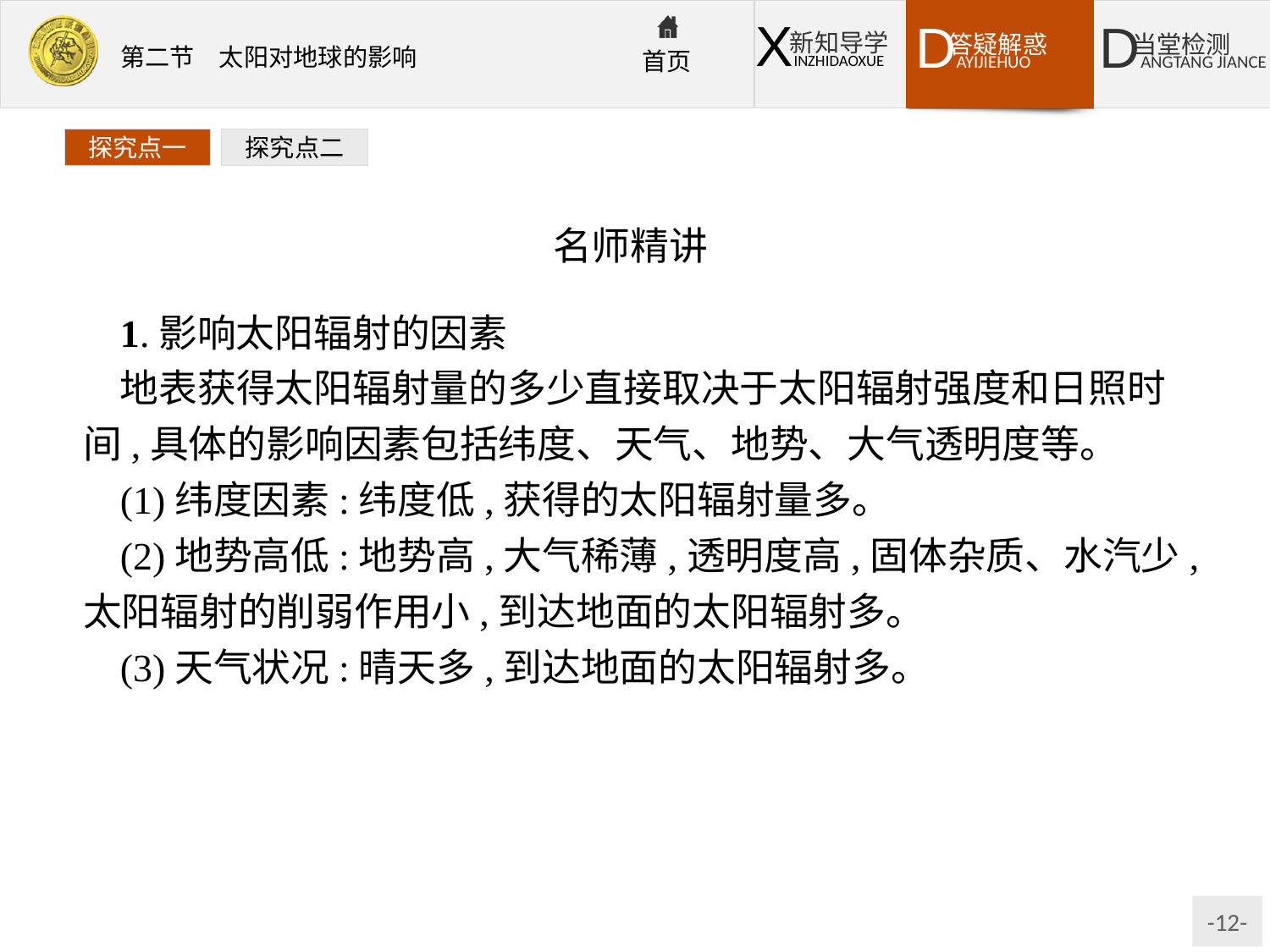

探究点一
探究点二
名师精讲
1.影响太阳辐射的因素
地表获得太阳辐射量的多少直接取决于太阳辐射强度和日照时间,具体的影响因素包括纬度、天气、地势、大气透明度等。
(1)纬度因素:纬度低,获得的太阳辐射量多。
(2)地势高低:地势高,大气稀薄,透明度高,固体杂质、水汽少,太阳辐射的削弱作用小,到达地面的太阳辐射多。
(3)天气状况:晴天多,到达地面的太阳辐射多。